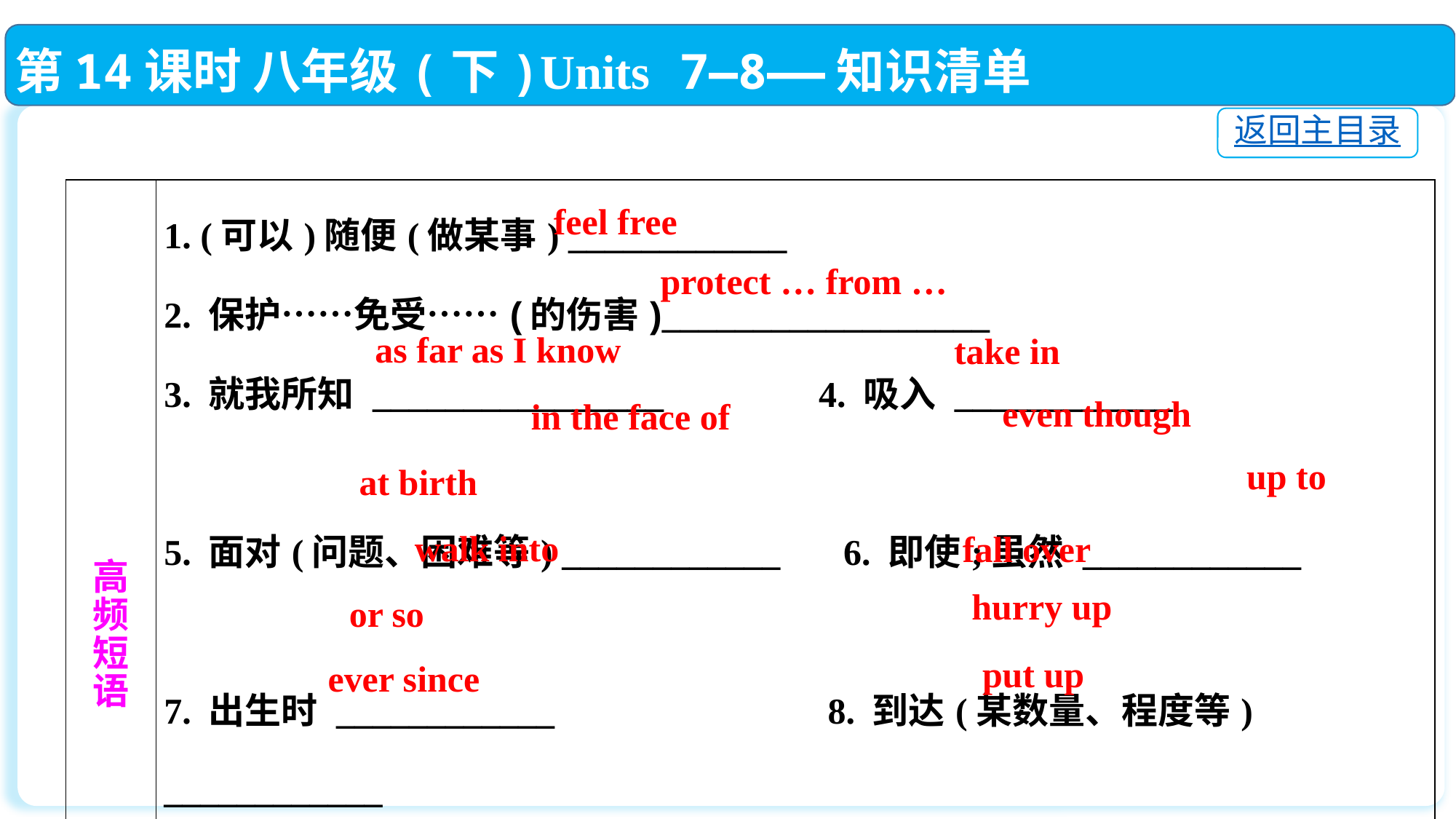

第14课时 八年级(下)Units 7—8——知识清单

返回主目录
| 高 频 短 语 | 1. (可以)随便(做某事) \_\_\_\_\_\_\_\_\_\_\_\_　 2. 保护……免受……(的伤害)\_\_\_\_\_\_\_\_\_\_\_\_\_\_\_\_\_\_　　　　　　　 3. 就我所知 \_\_\_\_\_\_\_\_\_\_\_\_\_\_\_\_ 　　　4. 吸入 \_\_\_\_\_\_\_\_\_\_\_\_　　　　　　　 5. 面对(问题、困难等) \_\_\_\_\_\_\_\_\_\_\_\_　 6. 即使;虽然 \_\_\_\_\_\_\_\_\_\_\_\_　　　　　　　 7. 出生时 \_\_\_\_\_\_\_\_\_\_\_\_　　　　　　　8. 到达(某数量、程度等) \_\_\_\_\_\_\_\_\_\_\_\_　　　　　　　 9. 走路时撞着 \_\_\_\_\_\_\_\_\_\_\_\_　　　　　10. 绊倒 \_\_\_\_\_\_\_\_\_\_\_\_　　　　　　　 11. 大约 \_\_\_\_\_\_\_\_\_\_\_\_　　　　　　　 12. 赶快 \_\_\_\_\_\_\_\_\_\_\_\_　　　　　　　 13. 自从 \_\_\_\_\_\_\_\_\_\_\_\_　　　　　　　 14. 搭建 \_\_\_\_\_\_\_\_\_\_\_\_ |
| --- | --- |
feel free
protect … from …
as far as I know
take in
even though
in the face of
up to
at birth
walk into
fall over
 hurry up
or so
 put up
  ever since